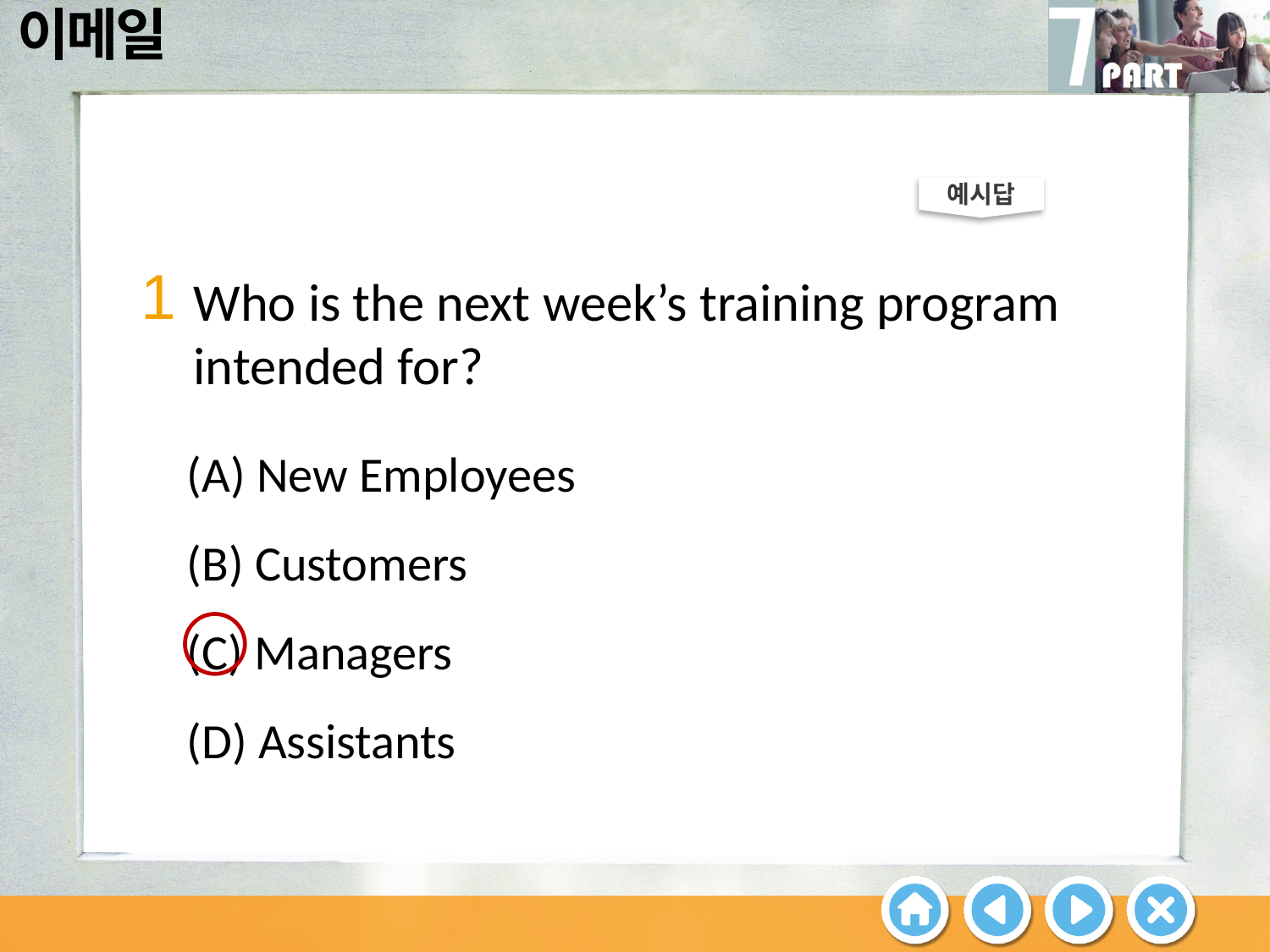

예시답
1
Who is the next week’s training program
intended for?
(A) New Employees
(B) Customers
(C) Managers
(D) Assistants